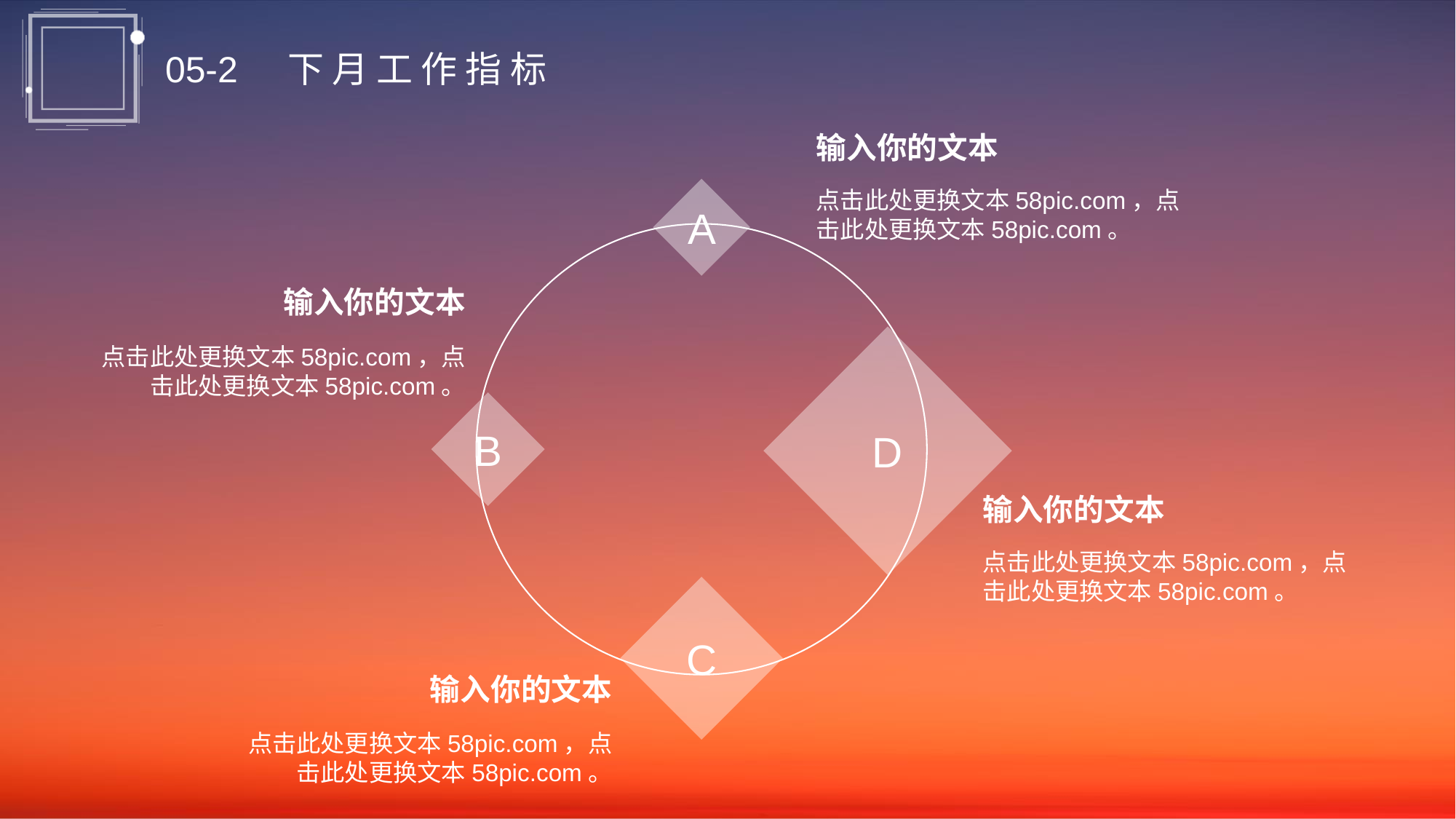

05-2    下 月 工 作 指 标
输入你的文本
A

D
B
C
点击此处更换文本58pic.com，点击此处更换文本58pic.com。
输入你的文本
点击此处更换文本58pic.com，点击此处更换文本58pic.com。
输入你的文本
点击此处更换文本58pic.com，点击此处更换文本58pic.com。
输入你的文本
点击此处更换文本58pic.com，点击此处更换文本58pic.com。